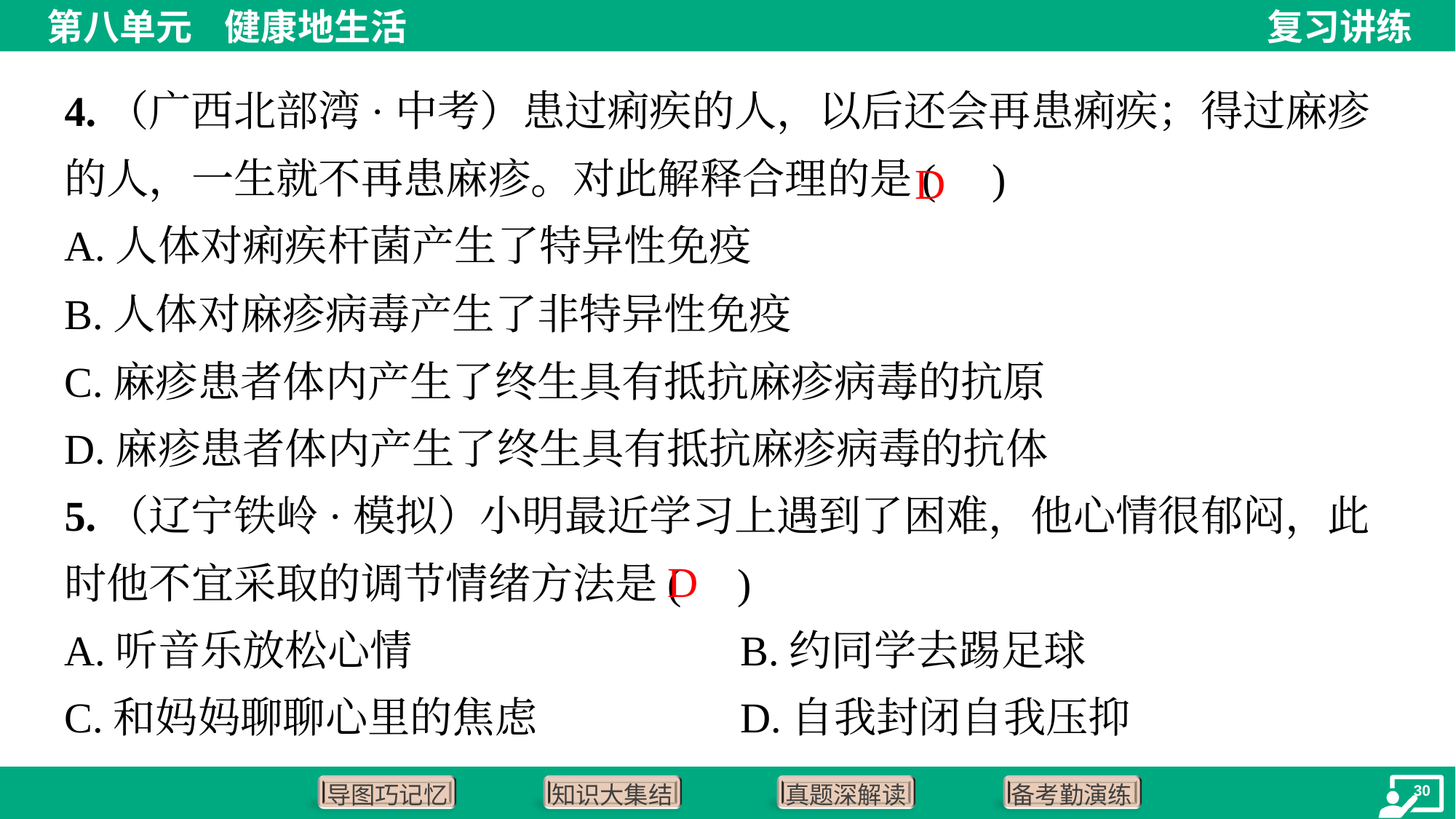

4.（广西北部湾·中考）患过痢疾的人，以后还会再患痢疾；得过麻疹的人，一生就不再患麻疹。对此解释合理的是(     )
D
A.人体对痢疾杆菌产生了特异性免疫
B.人体对麻疹病毒产生了非特异性免疫
C.麻疹患者体内产生了终生具有抵抗麻疹病毒的抗原
D.麻疹患者体内产生了终生具有抵抗麻疹病毒的抗体
5.（辽宁铁岭·模拟）小明最近学习上遇到了困难，他心情很郁闷，此时他不宜采取的调节情绪方法是(     )
D
A.听音乐放松心情	B.约同学去踢足球
C.和妈妈聊聊心里的焦虑	D.自我封闭自我压抑